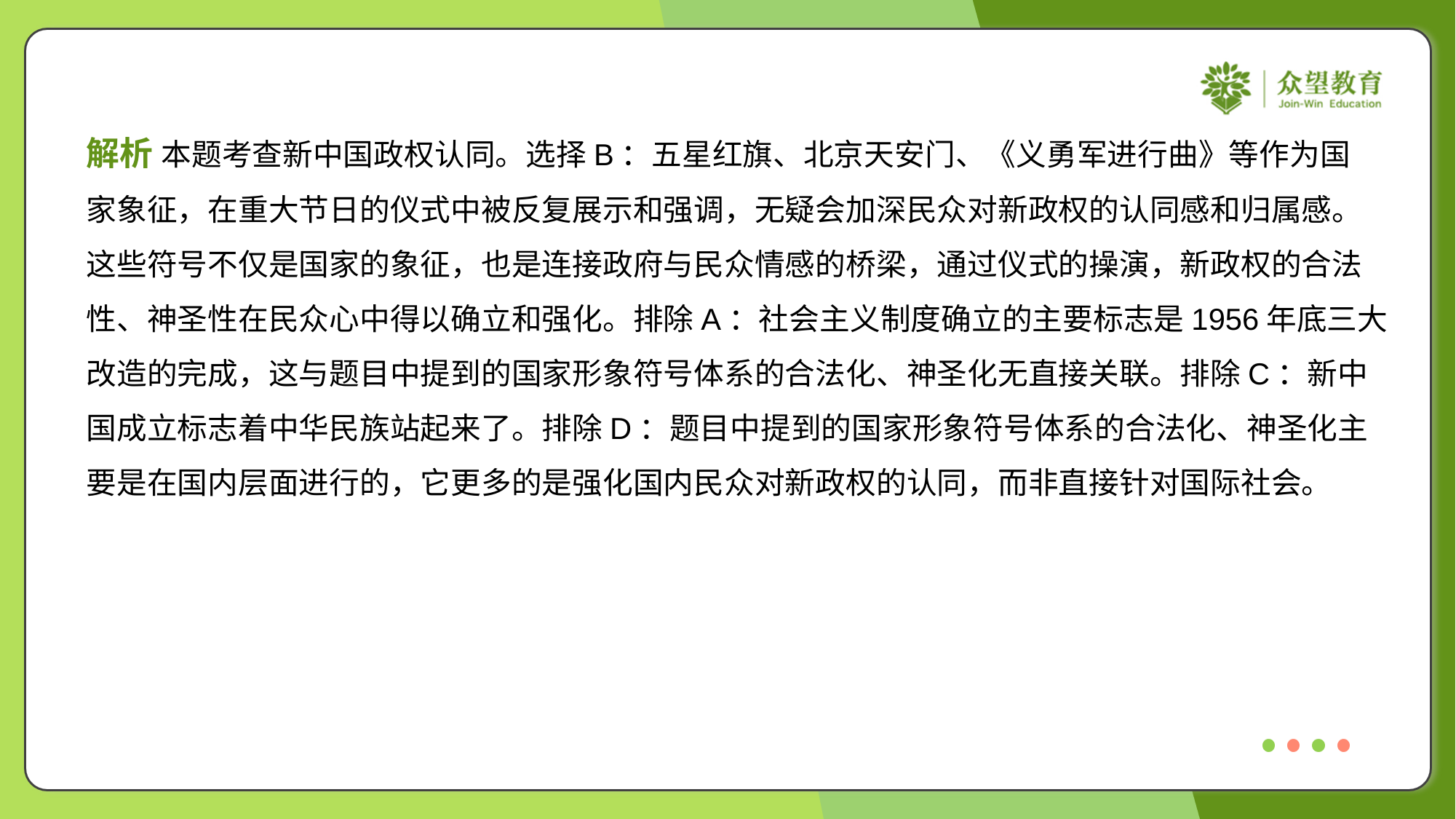

解析 本题考查新中国政权认同。选择B：五星红旗、北京天安门、《义勇军进行曲》等作为国
家象征，在重大节日的仪式中被反复展示和强调，无疑会加深民众对新政权的认同感和归属感。
这些符号不仅是国家的象征，也是连接政府与民众情感的桥梁，通过仪式的操演，新政权的合法
性、神圣性在民众心中得以确立和强化。排除A：社会主义制度确立的主要标志是1956年底三大
改造的完成，这与题目中提到的国家形象符号体系的合法化、神圣化无直接关联。排除C：新中
国成立标志着中华民族站起来了。排除D：题目中提到的国家形象符号体系的合法化、神圣化主
要是在国内层面进行的，它更多的是强化国内民众对新政权的认同，而非直接针对国际社会。